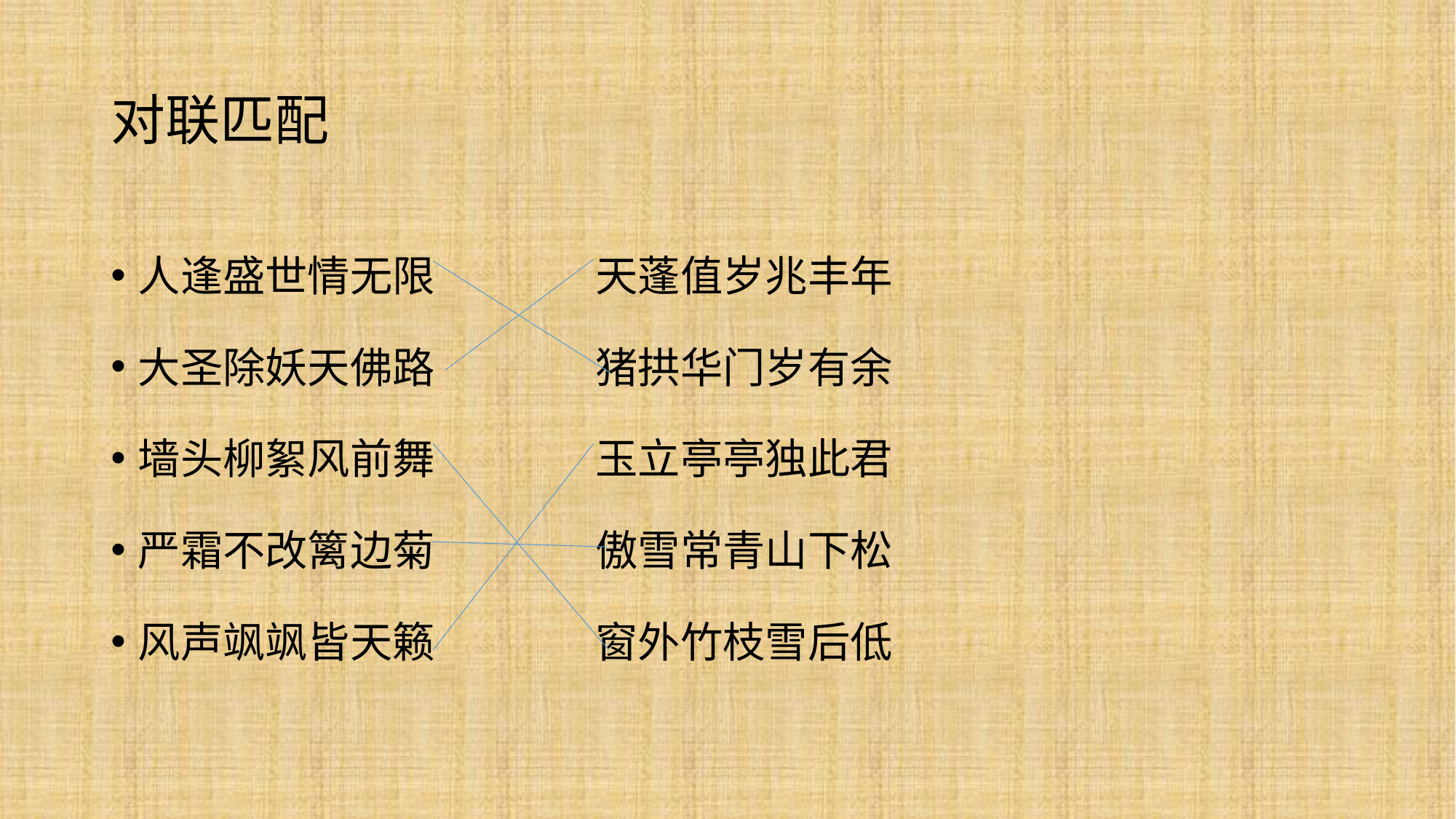

# 对联匹配
人逢盛世情无限                 天蓬值岁兆丰年
大圣除妖天佛路                 猪拱华门岁有余
墙头柳絮风前舞                 玉立亭亭独此君
严霜不改篱边菊                 傲雪常青山下松
风声飒飒皆天籁                 窗外竹枝雪后低